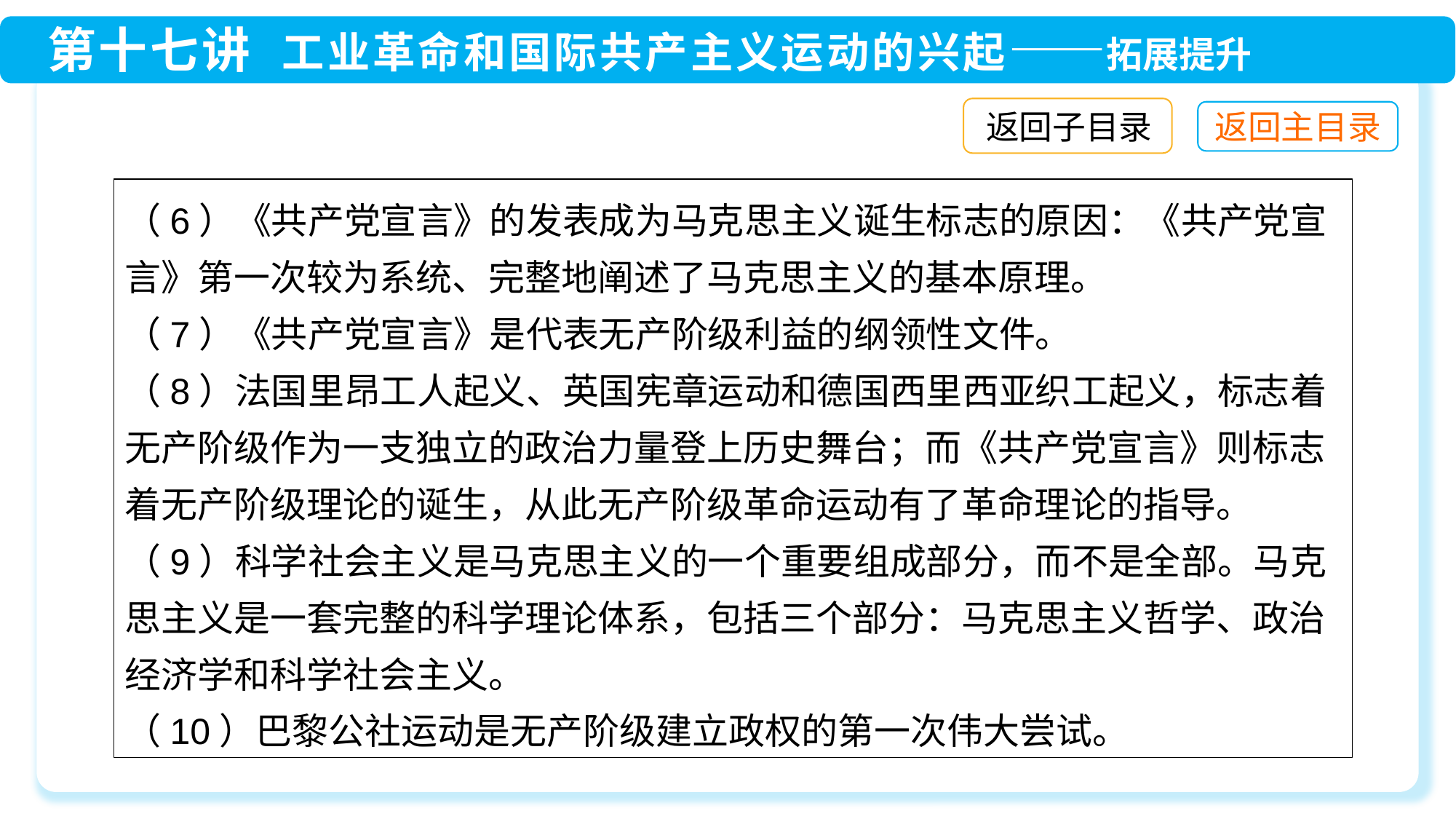

返回子目录
（6）《共产党宣言》的发表成为马克思主义诞生标志的原因：《共产党宣言》第一次较为系统、完整地阐述了马克思主义的基本原理。
（7）《共产党宣言》是代表无产阶级利益的纲领性文件。
（8）法国里昂工人起义、英国宪章运动和德国西里西亚织工起义，标志着无产阶级作为一支独立的政治力量登上历史舞台；而《共产党宣言》则标志着无产阶级理论的诞生，从此无产阶级革命运动有了革命理论的指导。
（9）科学社会主义是马克思主义的一个重要组成部分，而不是全部。马克思主义是一套完整的科学理论体系，包括三个部分：马克思主义哲学、政治经济学和科学社会主义。
（10）巴黎公社运动是无产阶级建立政权的第一次伟大尝试。